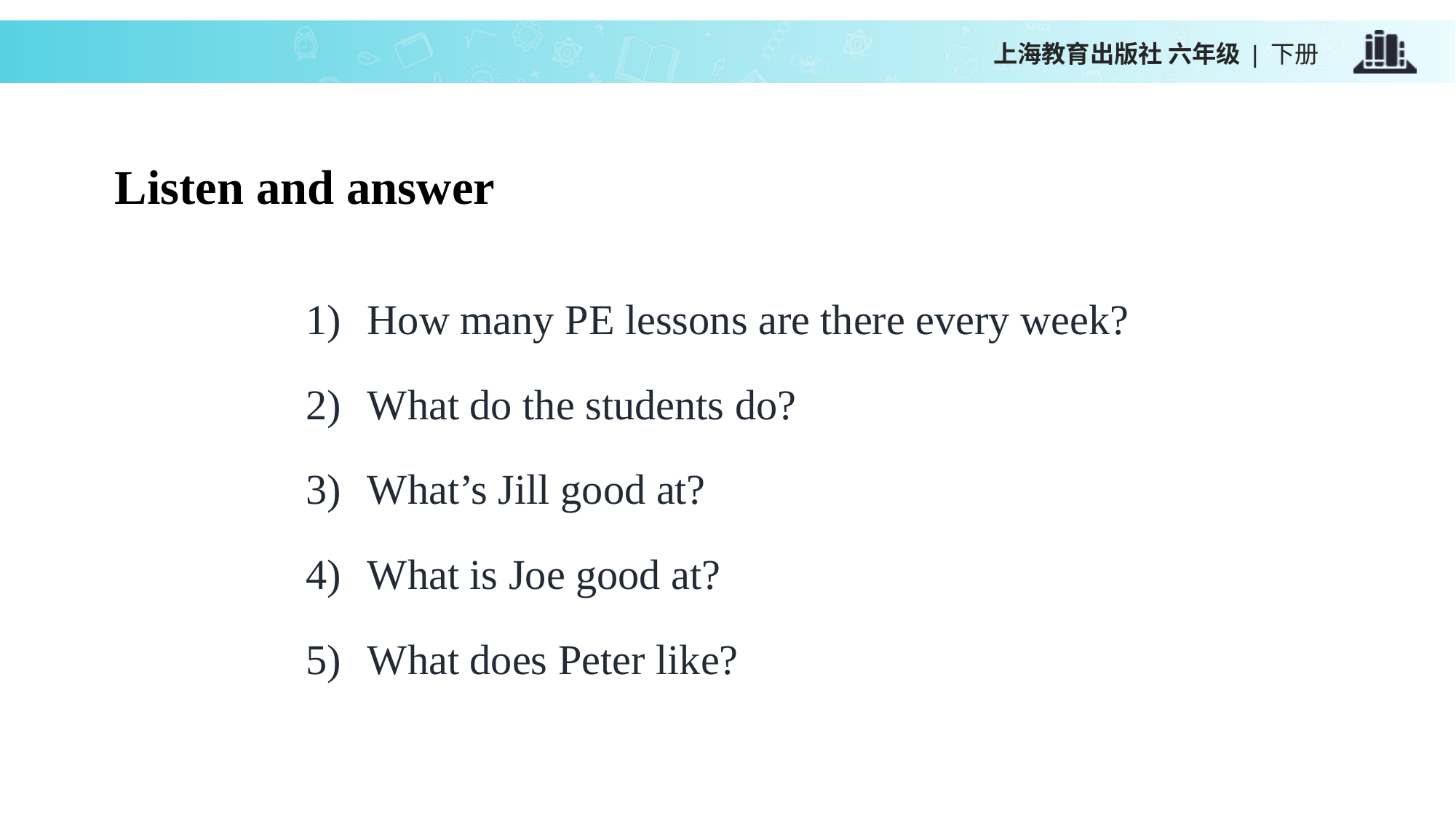

上海教育出版社 六年级 | 下册
Listen and answer
How many PE lessons are there every week?
What do the students do?
What’s Jill good at?
What is Joe good at?
What does Peter like?